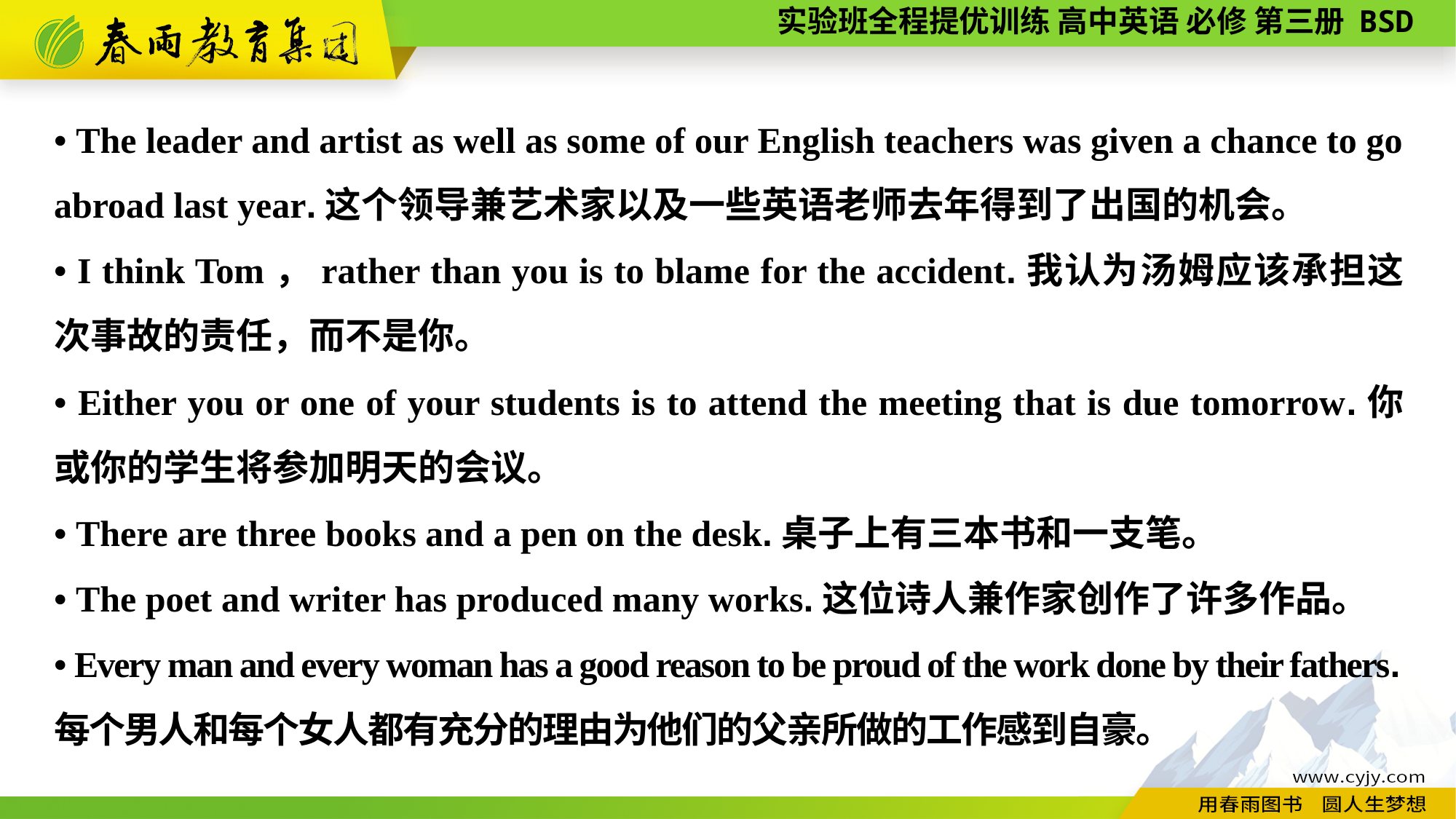

• The leader and artist as well as some of our English teachers was given a chance to go abroad last year.这个领导兼艺术家以及一些英语老师去年得到了出国的机会。
• I think Tom，rather than you is to blame for the accident.我认为汤姆应该承担这次事故的责任，而不是你。
• Either you or one of your students is to attend the meeting that is due tomorrow.你或你的学生将参加明天的会议。
• There are three books and a pen on the desk.桌子上有三本书和一支笔。
• The poet and writer has produced many works.这位诗人兼作家创作了许多作品。
• Every man and every woman has a good reason to be proud of the work done by their fathers.每个男人和每个女人都有充分的理由为他们的父亲所做的工作感到自豪。